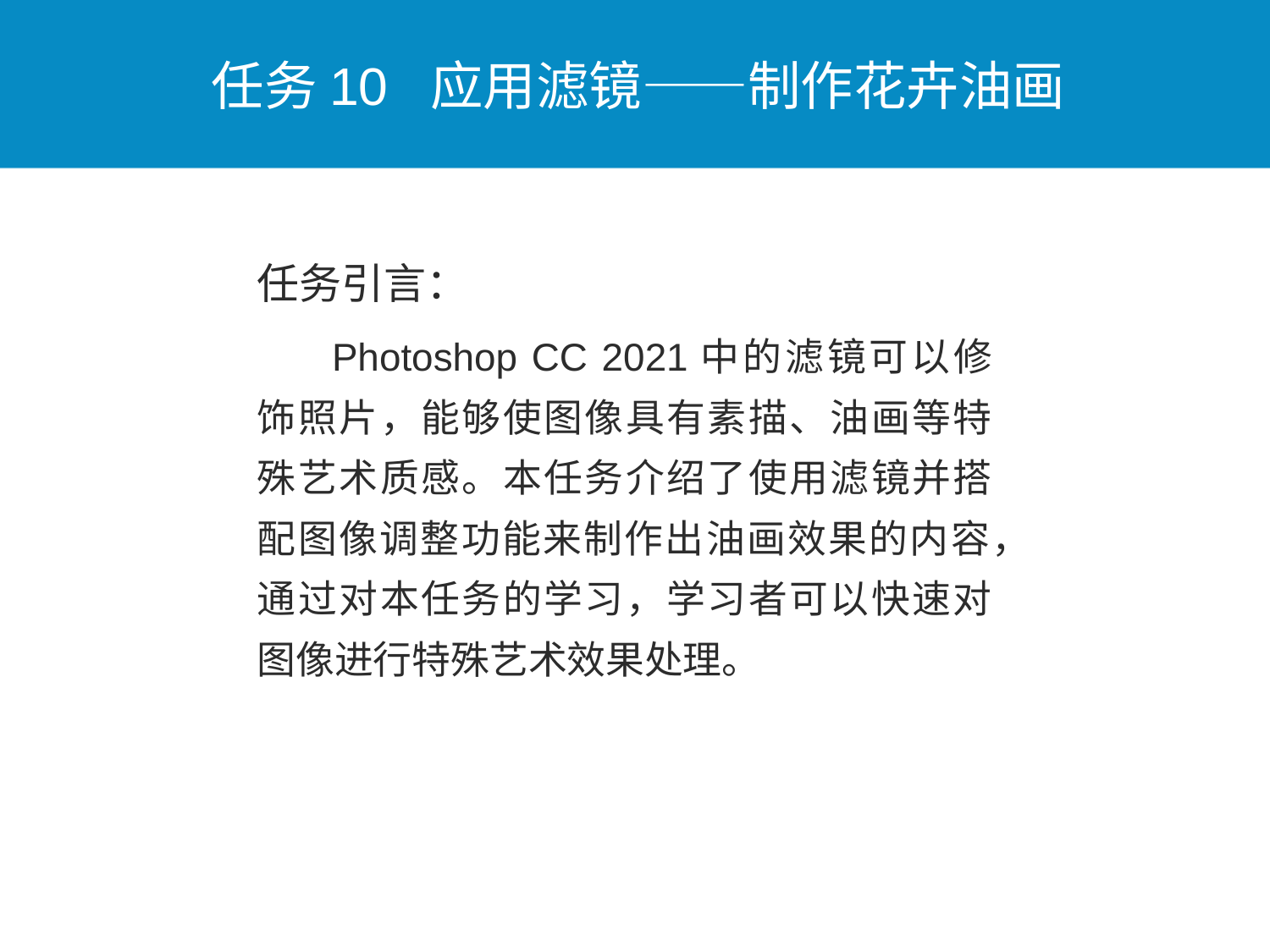

任务10  应用滤镜——制作花卉油画
任务引言：
Photoshop CC 2021中的滤镜可以修饰照片，能够使图像具有素描、油画等特殊艺术质感。本任务介绍了使用滤镜并搭配图像调整功能来制作出油画效果的内容，通过对本任务的学习，学习者可以快速对图像进行特殊艺术效果处理。